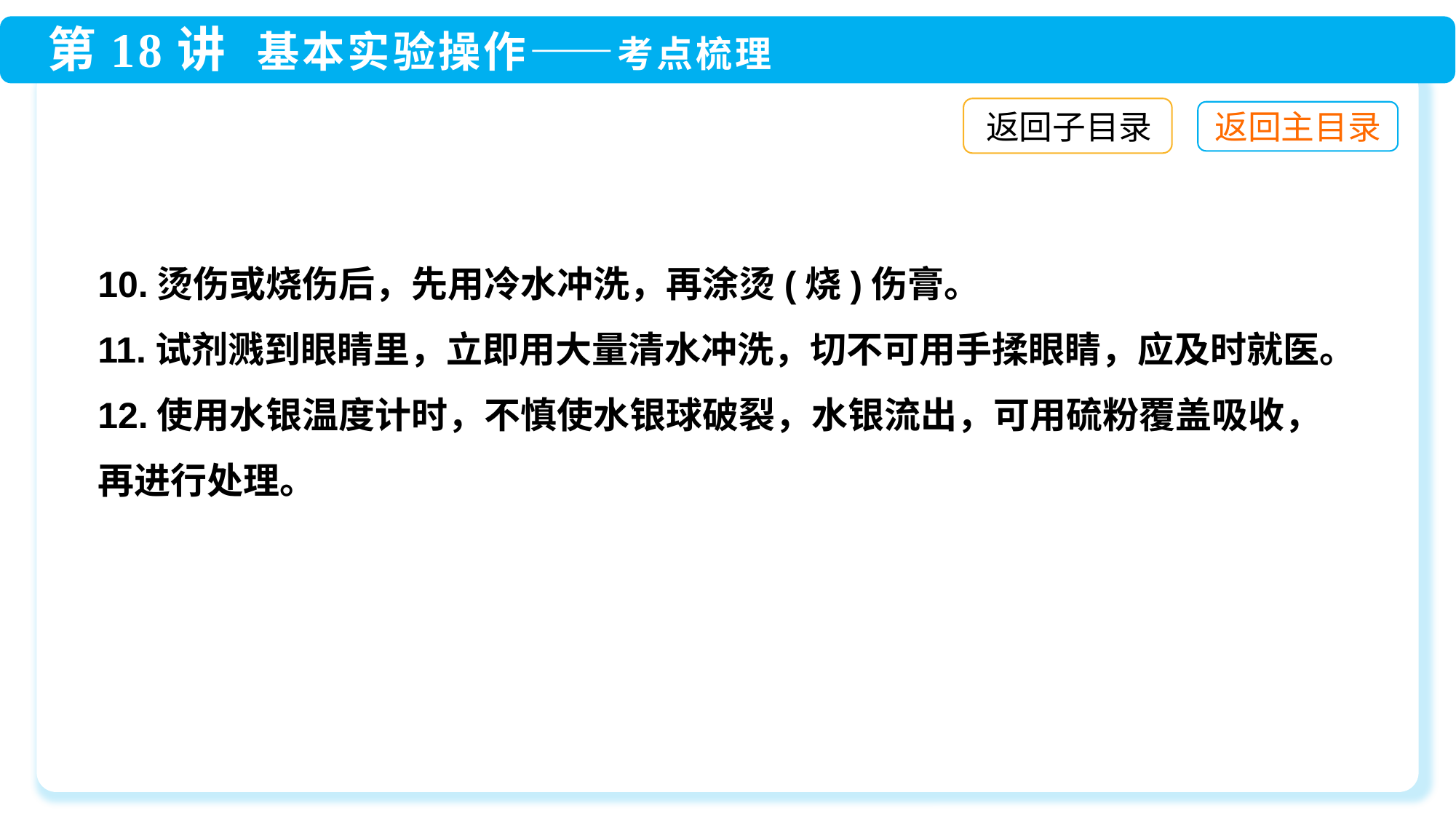

返回子目录
10.烫伤或烧伤后，先用冷水冲洗，再涂烫(烧)伤膏。
11.试剂溅到眼睛里，立即用大量清水冲洗，切不可用手揉眼睛，应及时就医。
12.使用水银温度计时，不慎使水银球破裂，水银流出，可用硫粉覆盖吸收，再进行处理。